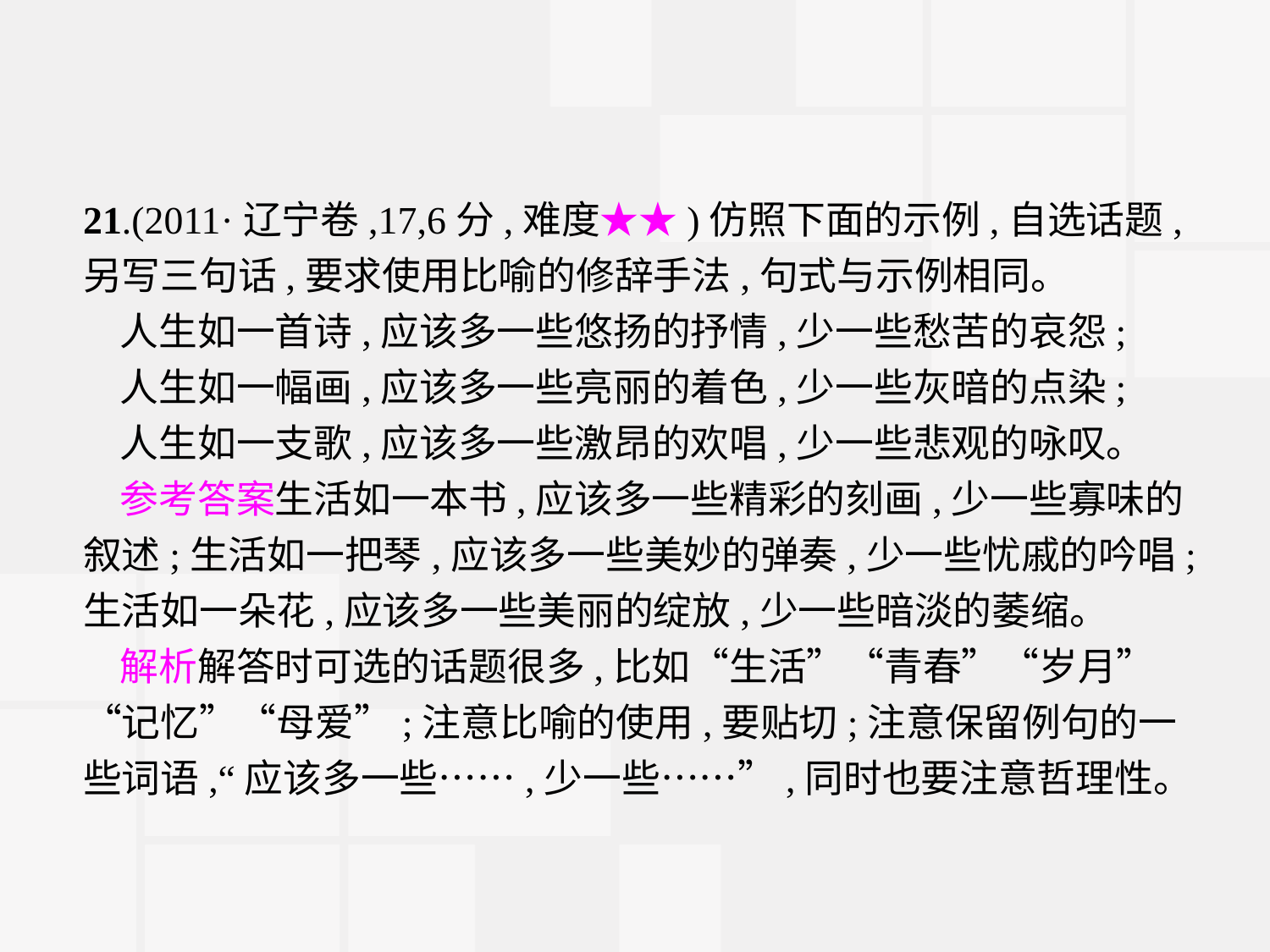

21.(2011·辽宁卷,17,6分,难度★★)仿照下面的示例,自选话题,另写三句话,要求使用比喻的修辞手法,句式与示例相同。
人生如一首诗,应该多一些悠扬的抒情,少一些愁苦的哀怨;
人生如一幅画,应该多一些亮丽的着色,少一些灰暗的点染;
人生如一支歌,应该多一些激昂的欢唱,少一些悲观的咏叹。
参考答案生活如一本书,应该多一些精彩的刻画,少一些寡味的叙述;生活如一把琴,应该多一些美妙的弹奏,少一些忧戚的吟唱;生活如一朵花,应该多一些美丽的绽放,少一些暗淡的萎缩。
解析解答时可选的话题很多,比如“生活”“青春”“岁月”“记忆”“母爱”;注意比喻的使用,要贴切;注意保留例句的一些词语,“应该多一些……,少一些……”,同时也要注意哲理性。